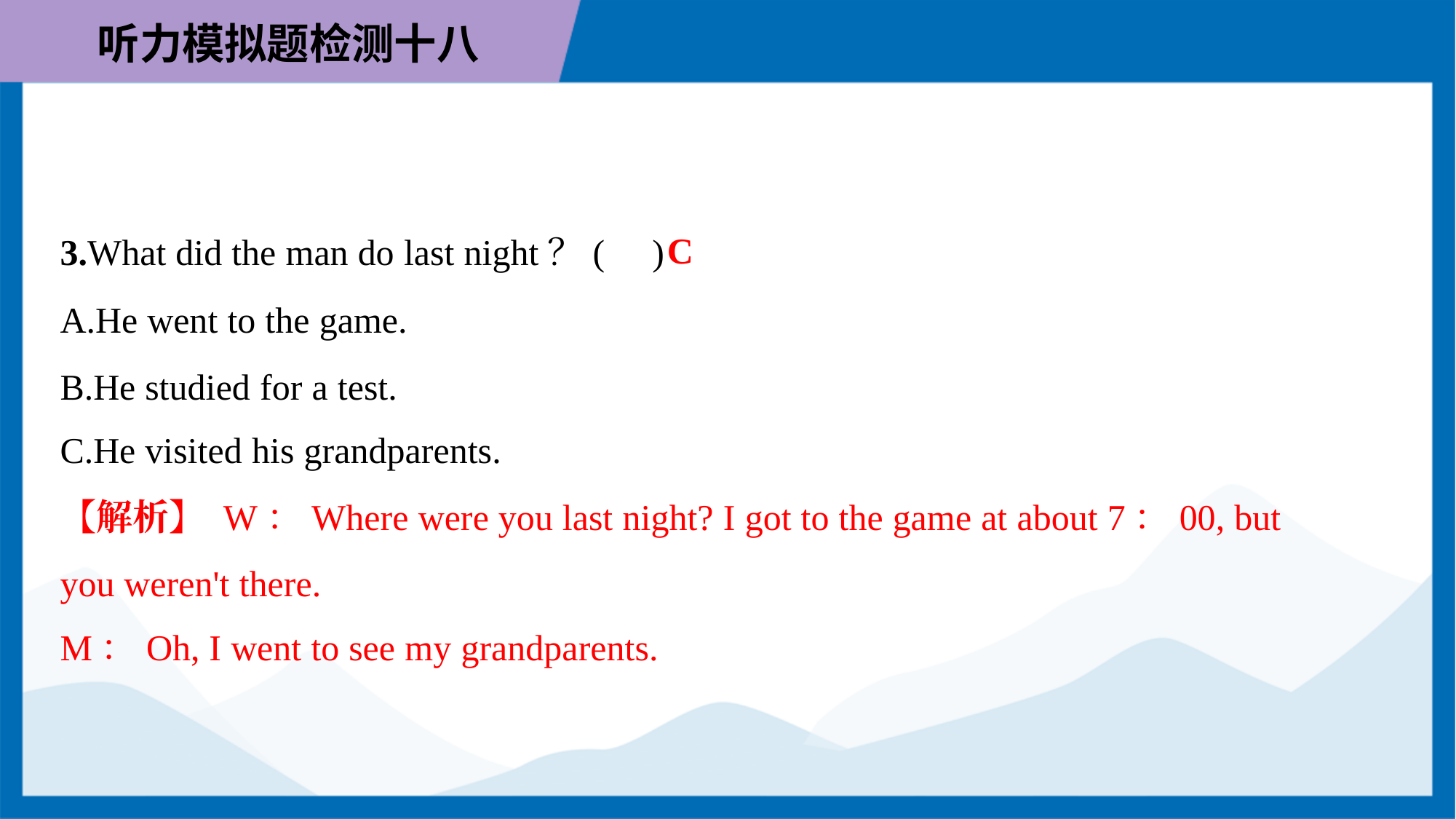

C
3.What did the man do last night？(     )
A.He went to the game.
B.He studied for a test.
C.He visited his grandparents.
【解析】 W：Where were you last night? I got to the game at about 7：00, but
you weren't there.
M：Oh, I went to see my grandparents.